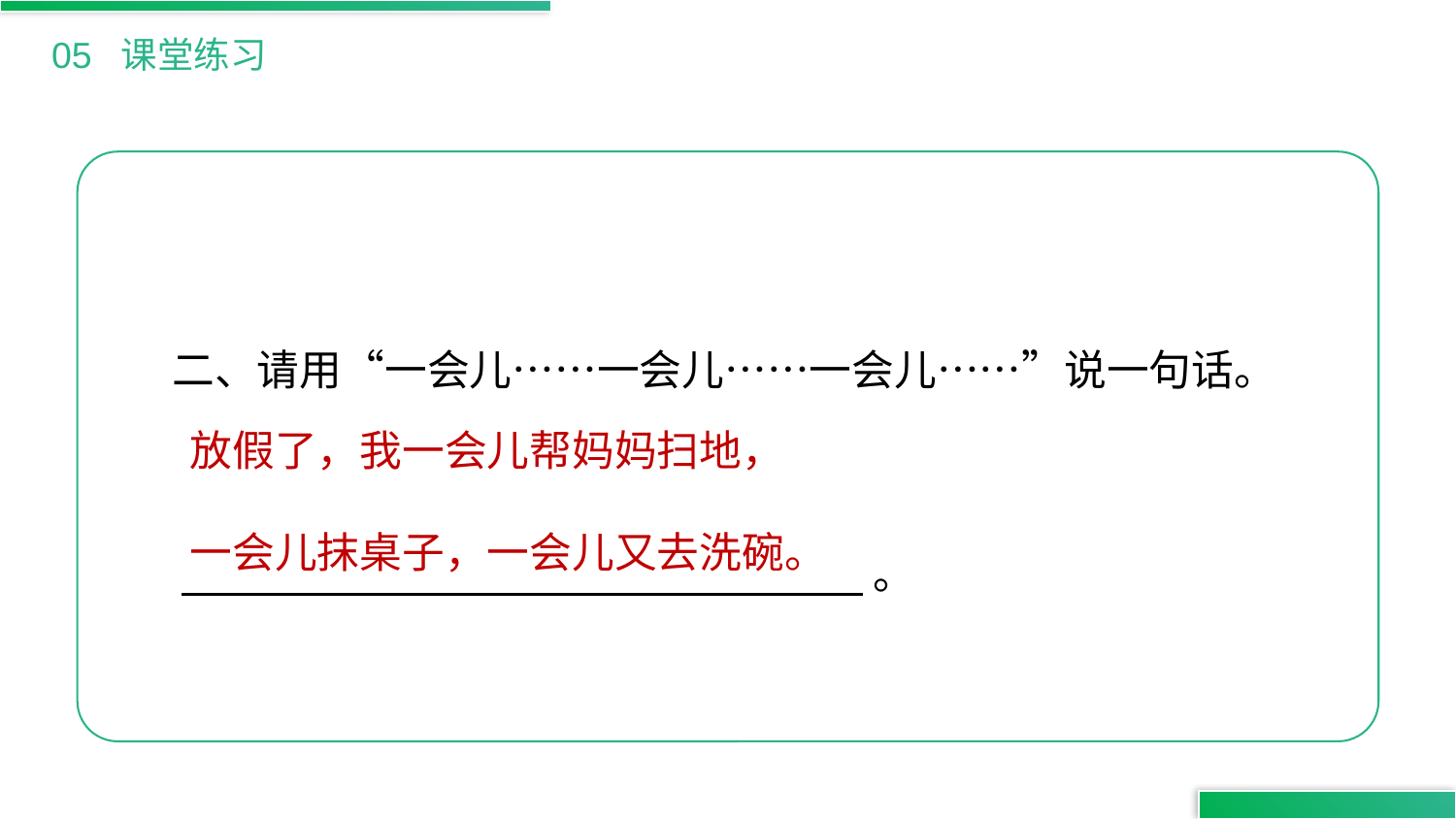

05  课堂练习
二、请用“一会儿……一会儿……一会儿……”说一句话。

                                                                         。
放假了，我一会儿帮妈妈扫地，
一会儿抹桌子，一会儿又去洗碗。